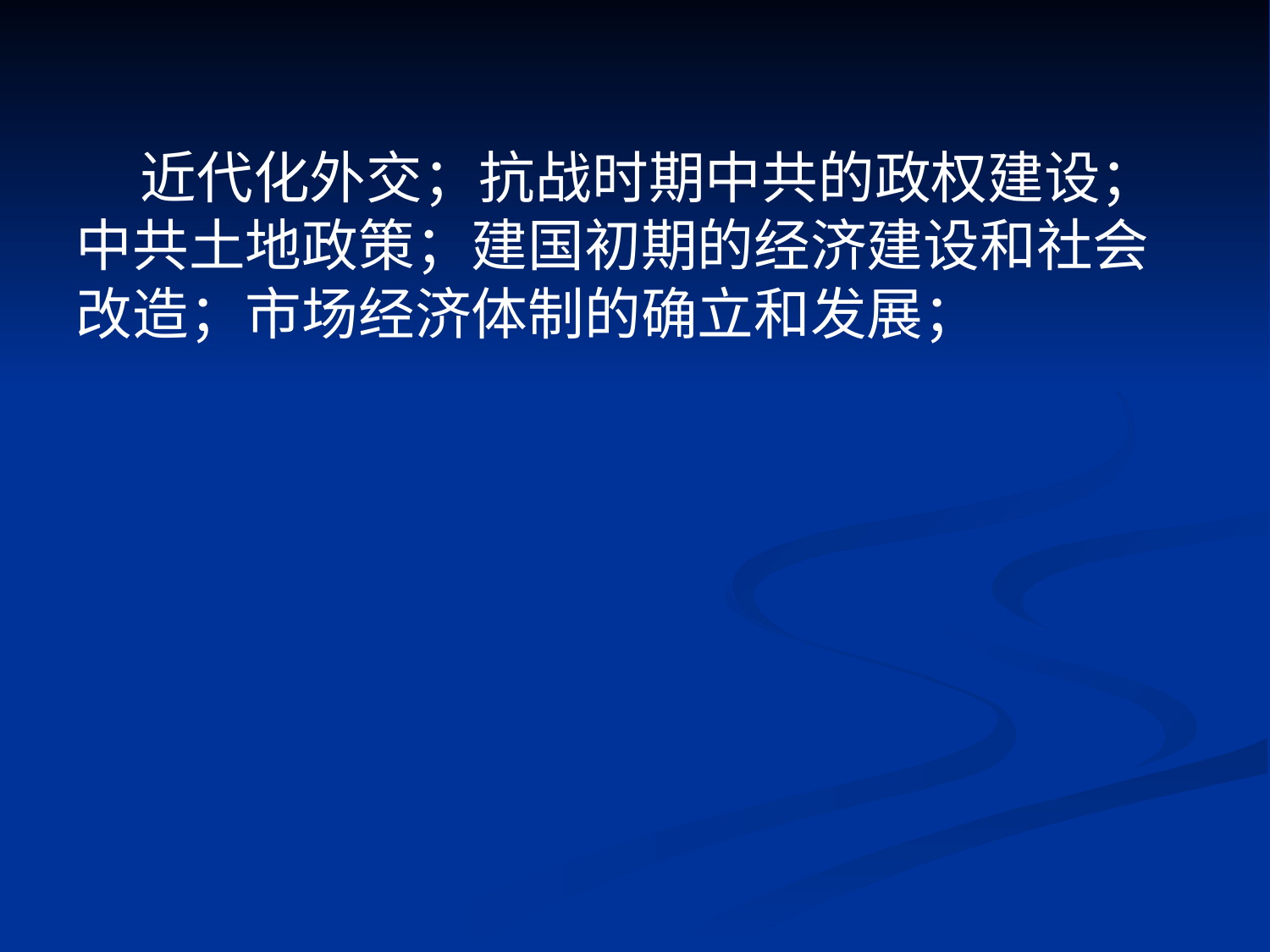

近代化外交；抗战时期中共的政权建设；中共土地政策；建国初期的经济建设和社会改造；市场经济体制的确立和发展；